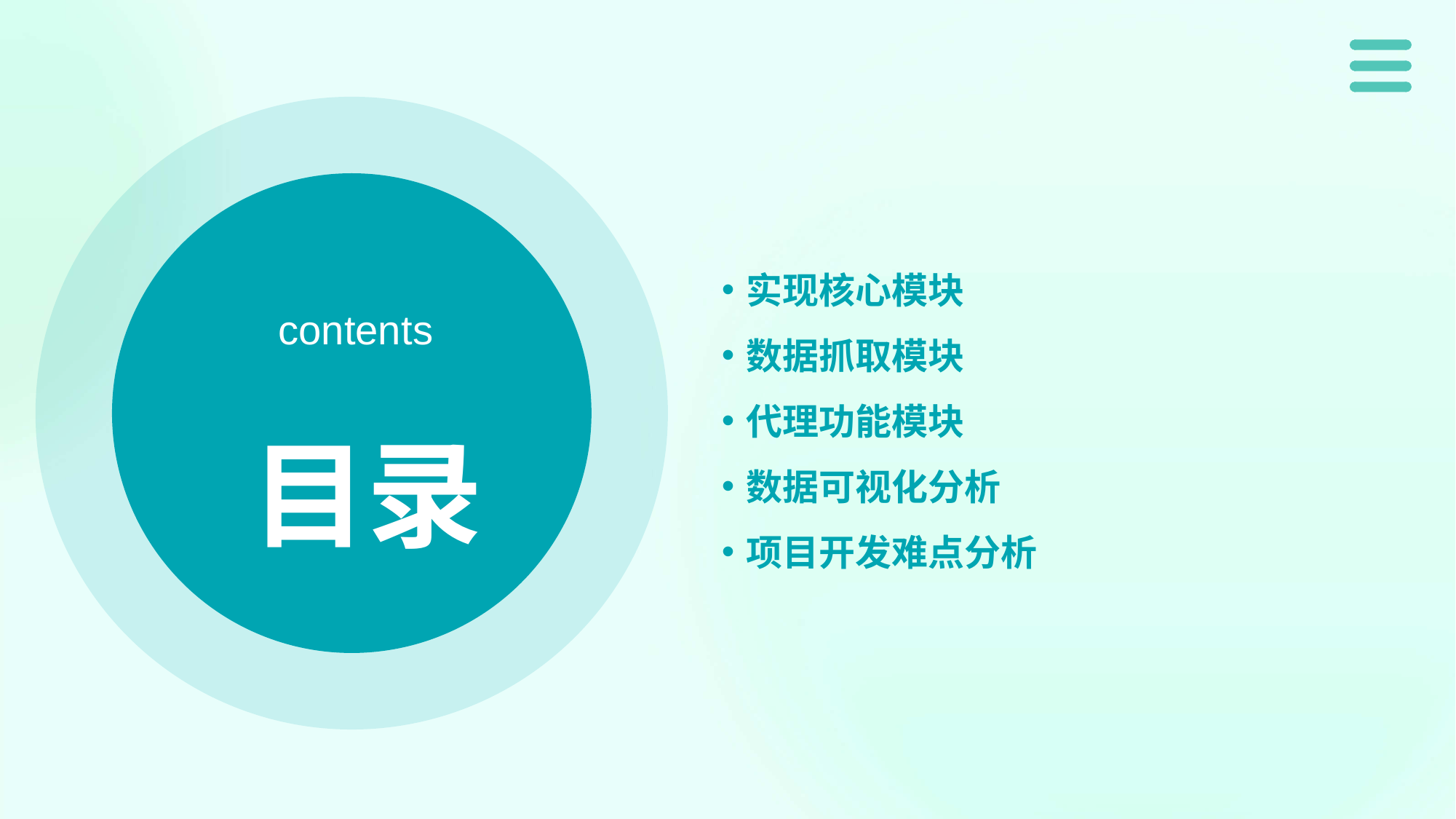

实现核心模块
数据抓取模块
代理功能模块
数据可视化分析
项目开发难点分析

contents
目录